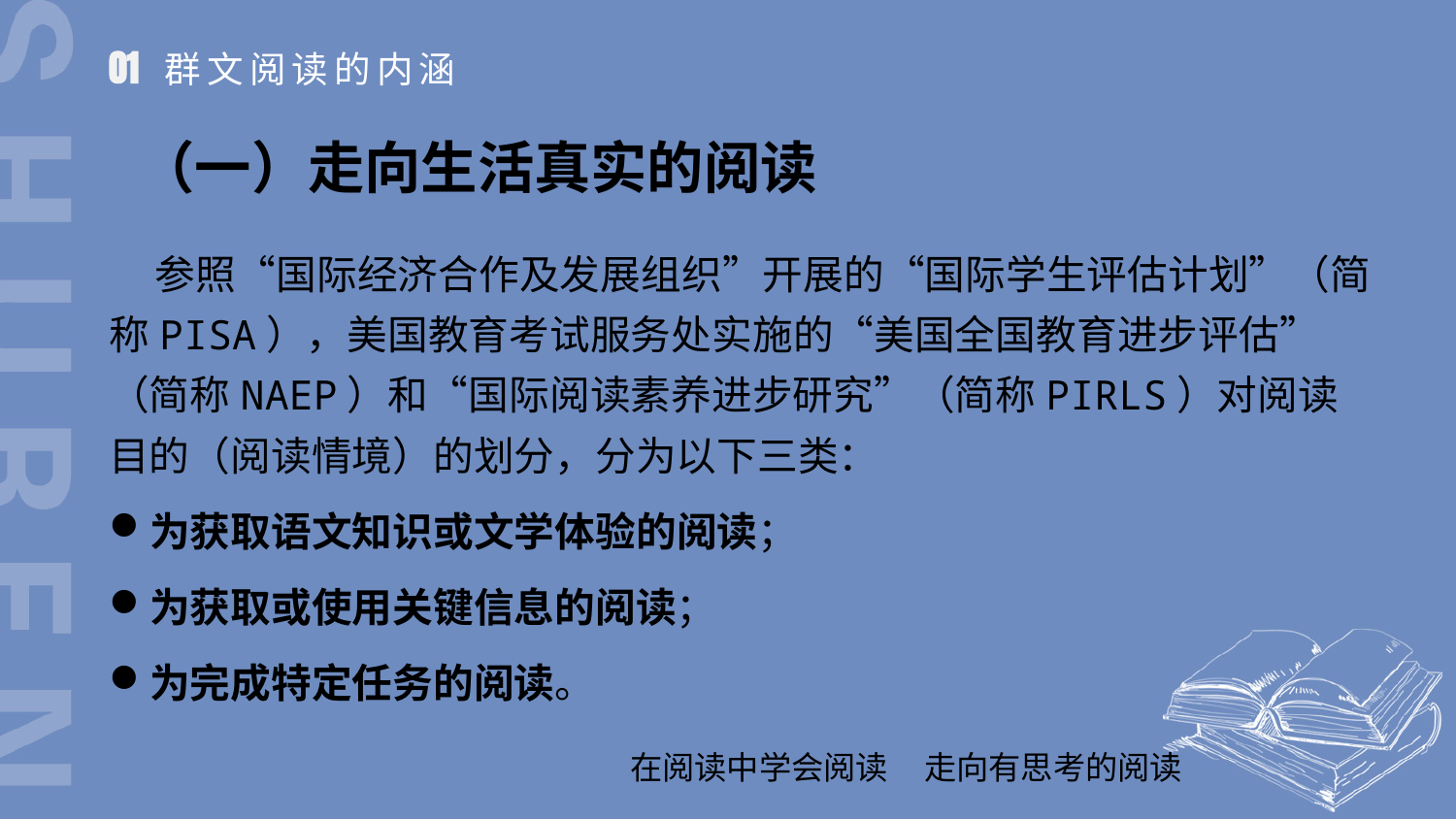

01
群文阅读的内涵
（一）走向生活真实的阅读
    参照“国际经济合作及发展组织”开展的“国际学生评估计划”（简称PISA），美国教育考试服务处实施的“美国全国教育进步评估”（简称NAEP）和“国际阅读素养进步研究”（简称PIRLS）对阅读目的（阅读情境）的划分，分为以下三类：
为获取语文知识或文学体验的阅读；
为获取或使用关键信息的阅读；
为完成特定任务的阅读。